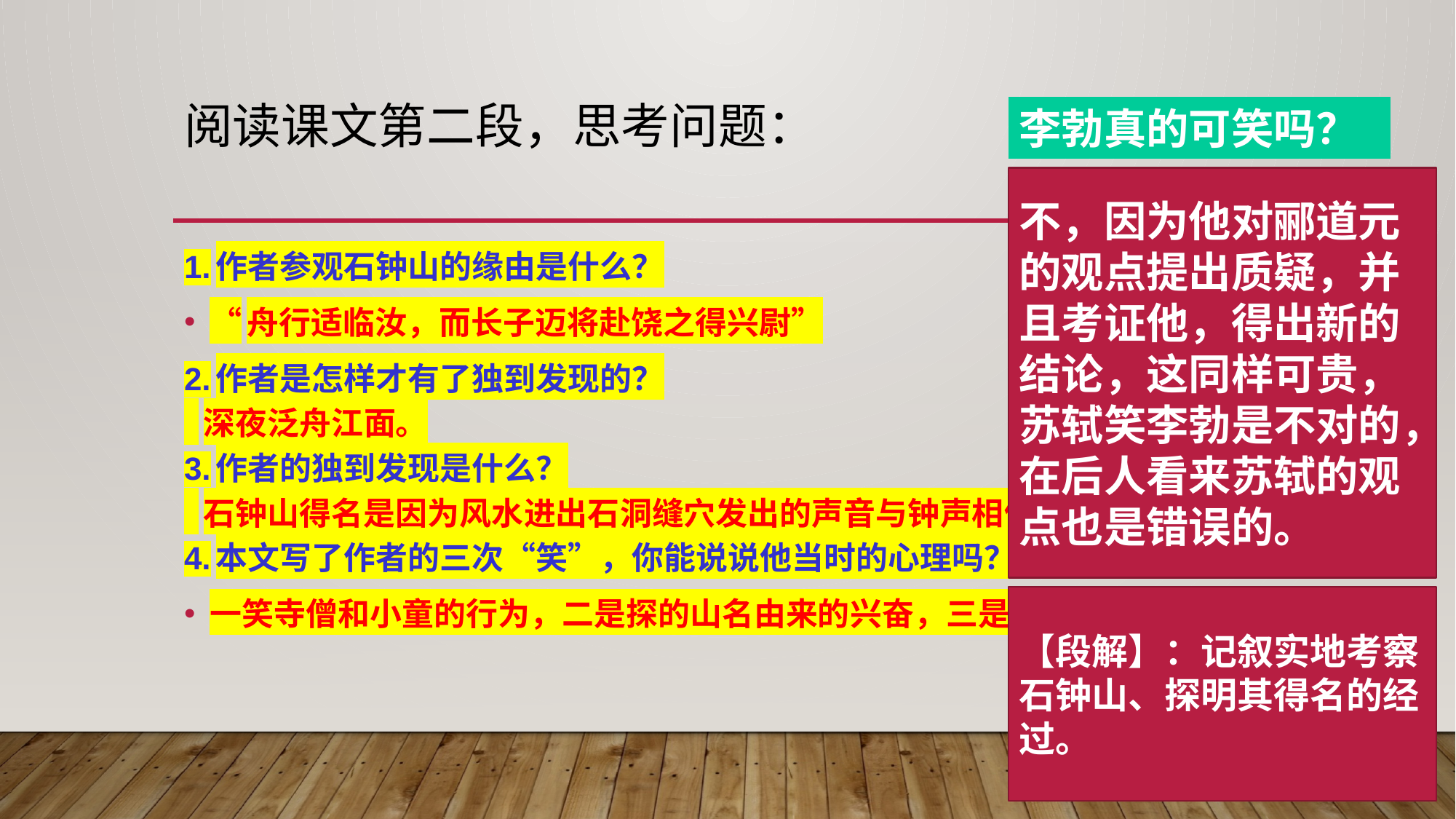

# 阅读课文第二段，思考问题：
李勃真的可笑吗？
不，因为他对郦道元的观点提出质疑，并且考证他，得出新的结论，这同样可贵，苏轼笑李勃是不对的，在后人看来苏轼的观点也是错误的。
1.作者参观石钟山的缘由是什么？
“舟行适临汝，而长子迈将赴饶之得兴尉”
2.作者是怎样才有了独到发现的？
  深夜泛舟江面。
3.作者的独到发现是什么？
  石钟山得名是因为风水进出石洞缝穴发出的声音与钟声相似。
4.本文写了作者的三次“笑”，你能说说他当时的心理吗？（讨论）
一笑寺僧和小童的行为，二是探的山名由来的兴奋，三是嘲笑李勃不实地考察。

【段解】：记叙实地考察石钟山、探明其得名的经过。